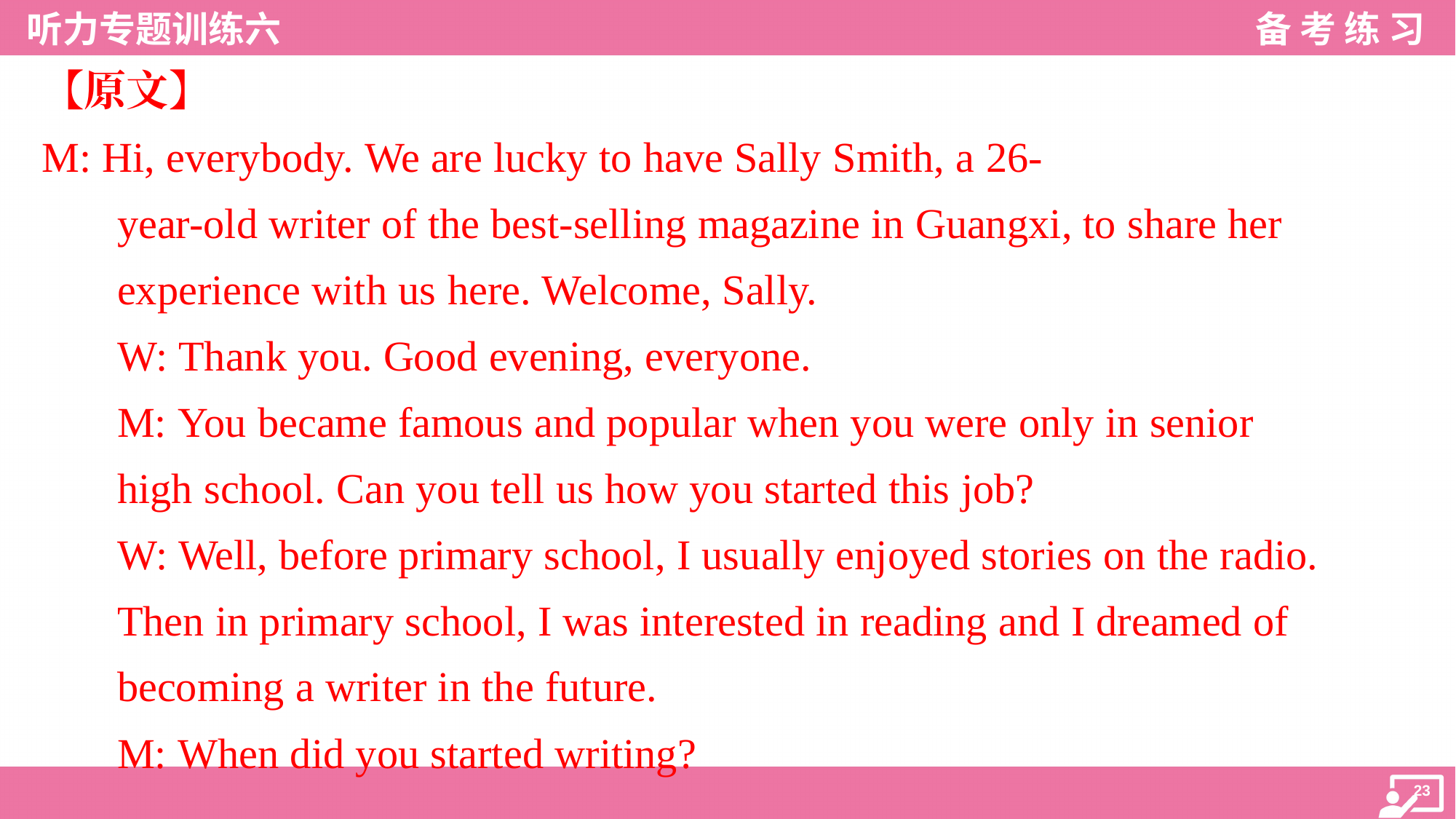

【原文】
M: Hi, everybody. We are lucky to have Sally Smith, a 26-
year-old writer of the best-selling magazine in Guangxi, to share her
experience with us here. Welcome, Sally.
W: Thank you. Good evening, everyone.
M: You became famous and popular when you were only in senior
high school. Can you tell us how you started this job?
W: Well, before primary school, I usually enjoyed stories on the radio.
Then in primary school, I was interested in reading and I dreamed of
becoming a writer in the future.
M: When did you started writing?